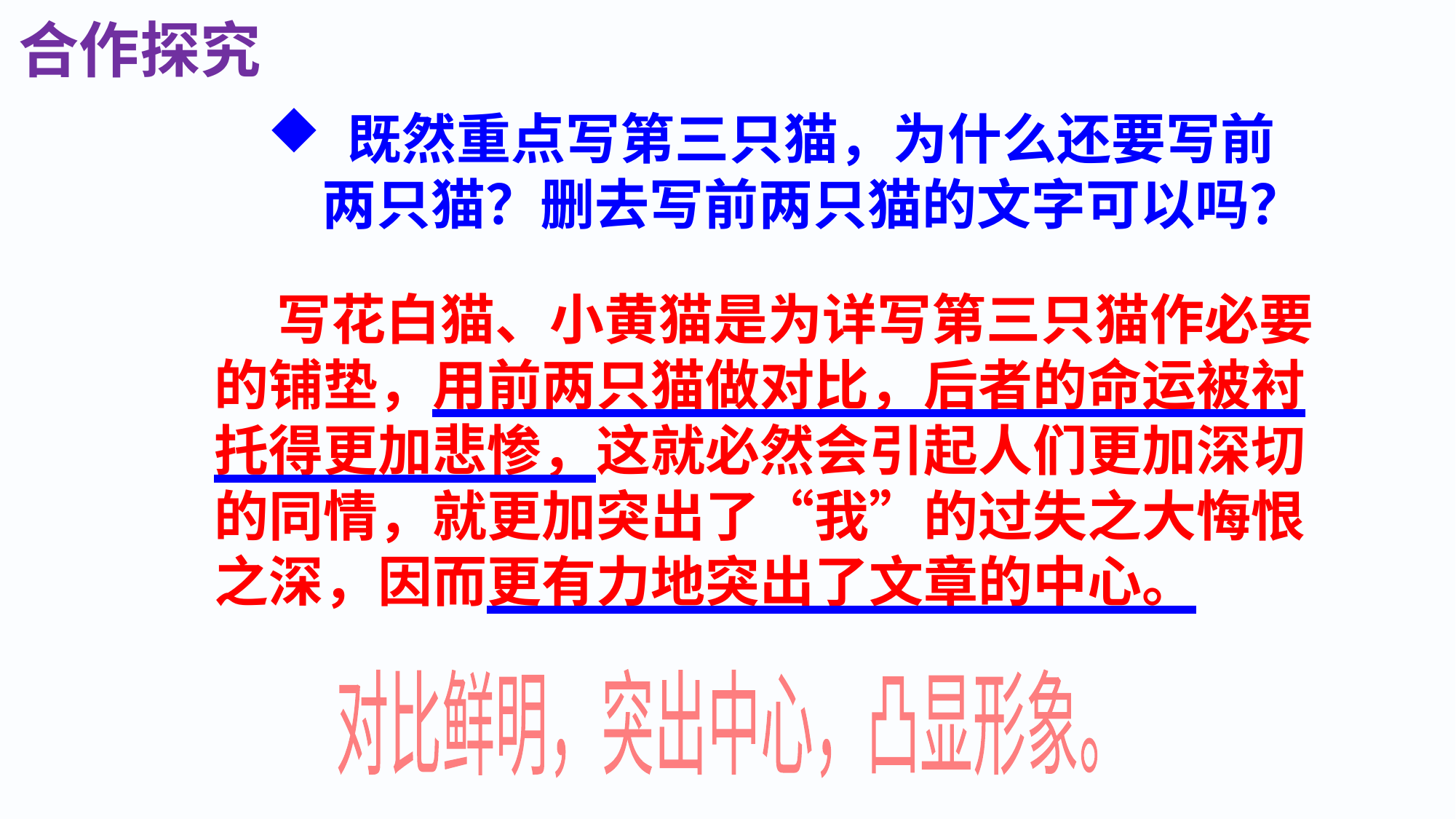

合作探究
 既然重点写第三只猫，为什么还要写前两只猫？删去写前两只猫的文字可以吗？

    写花白猫、小黄猫是为详写第三只猫作必要的铺垫，用前两只猫做对比，后者的命运被衬托得更加悲惨，这就必然会引起人们更加深切的同情，就更加突出了“我”的过失之大悔恨之深，因而更有力地突出了文章的中心。

对比鲜明，突出中心，凸显形象。